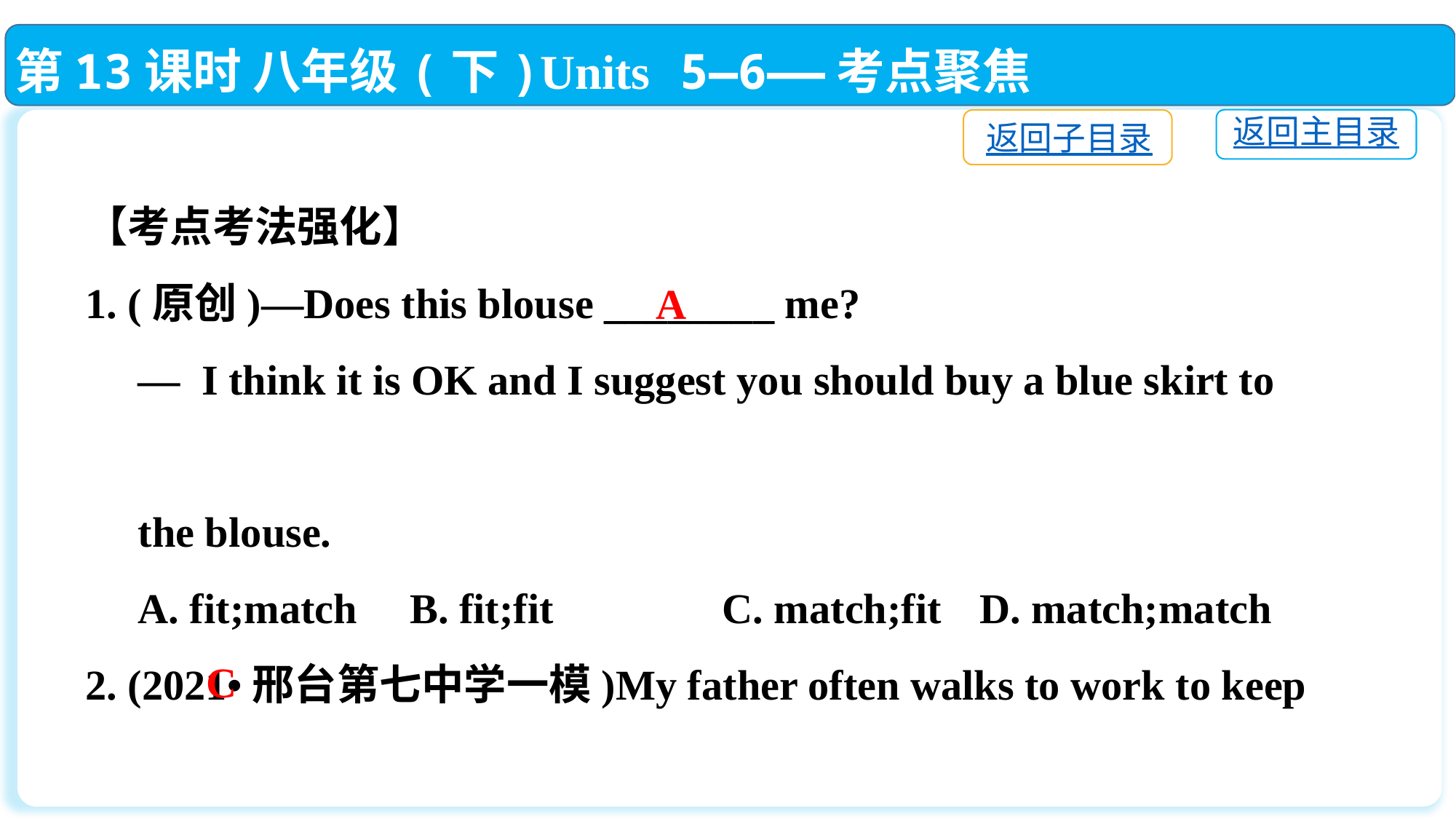

第13课时 八年级(下)Units 5—6——考点聚焦

返回主目录

返回子目录
【考点考法强化】
1. (原创)—Does this blouse ________ me?
     —  I think it is OK and I suggest you should buy a blue skirt to
     the blouse.
     A. fit;match     B. fit;fit                C. match;fit	  D. match;match
2. (2021•邢台第七中学一模)My father often walks to work to keep
     ________.
    A. busy		B. tired		C. fit		  D. heavy
A
C